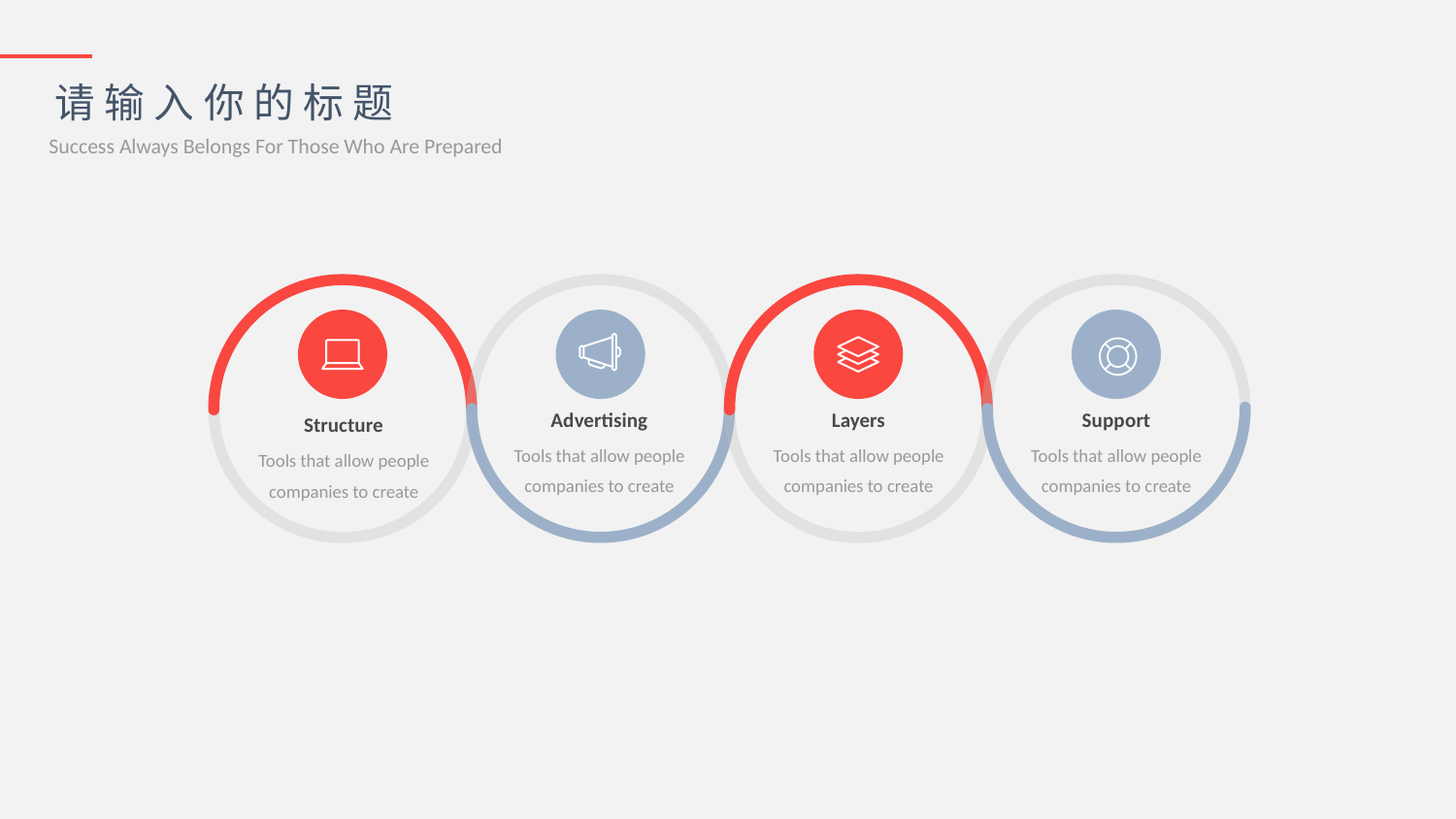

请输入你的标题
Success Always Belongs For Those Who Are Prepared

Advertising
Tools that allow people companies to create
Layers
Tools that allow people companies to create
Support
Tools that allow people companies to create
Structure
Tools that allow people companies to create